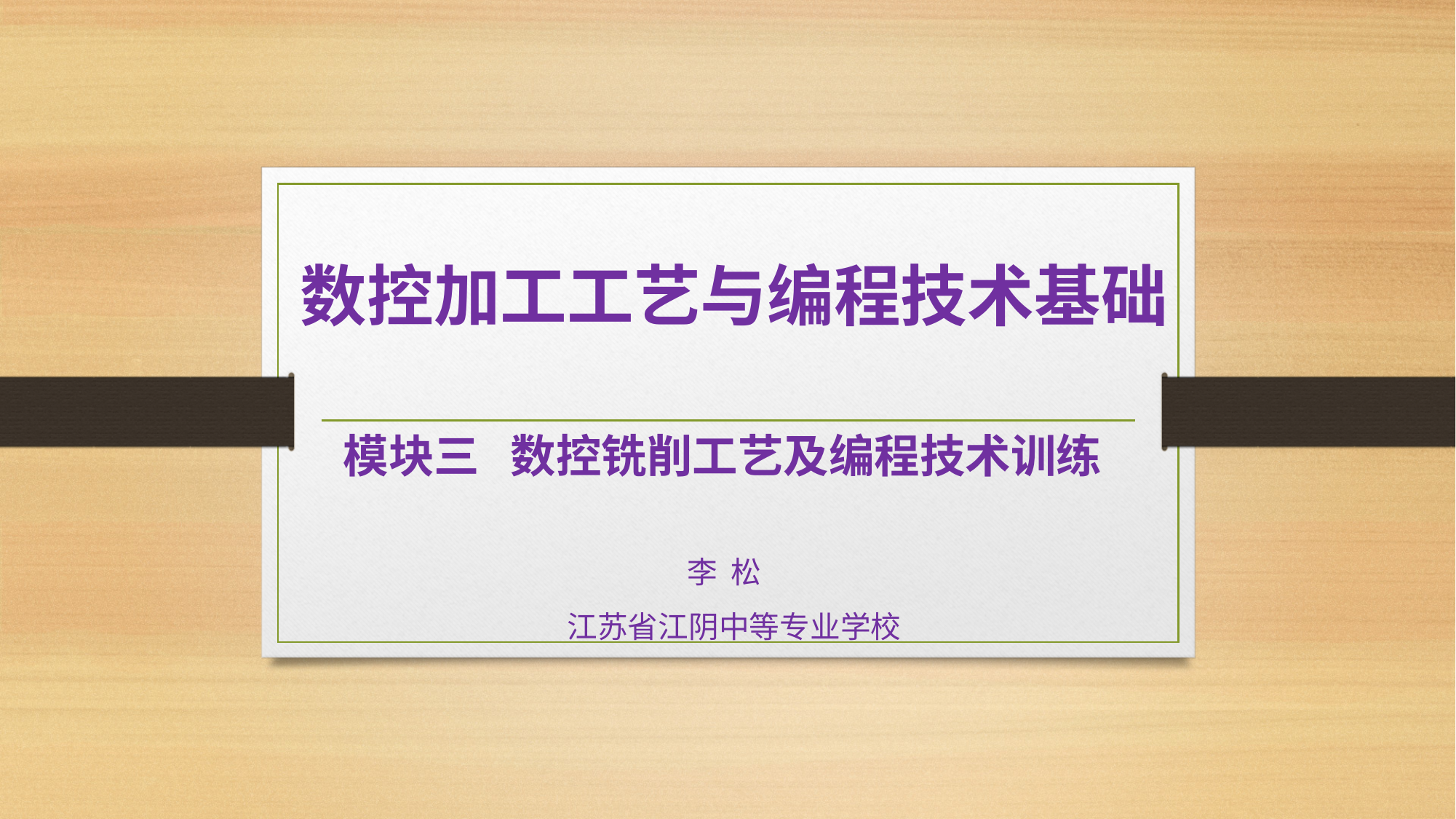

# 数控加工工艺与编程技术基础
模块三   数控铣削工艺及编程技术训练
李  松
江苏省江阴中等专业学校